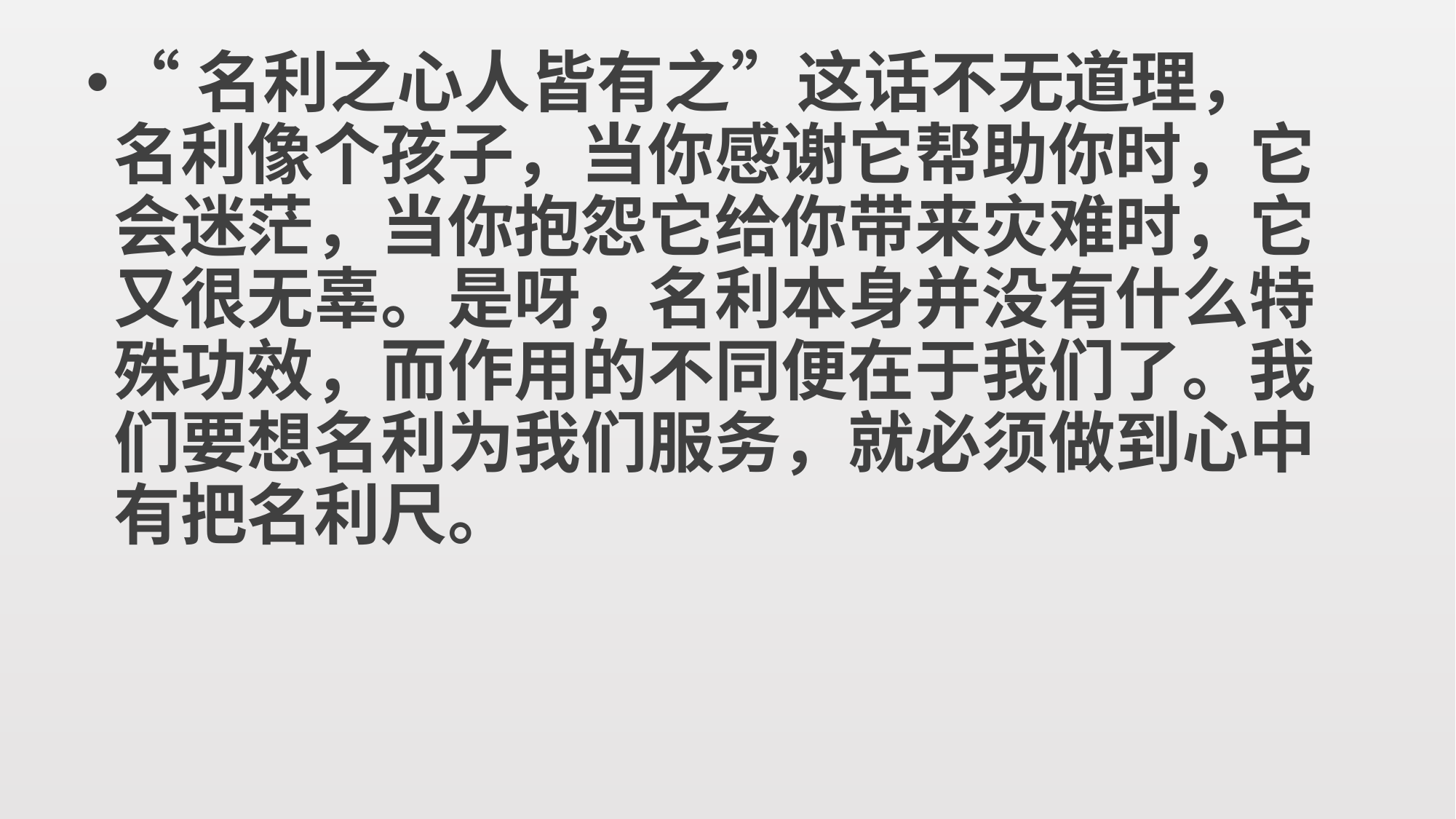

“名利之心人皆有之”这话不无道理，名利像个孩子，当你感谢它帮助你时，它会迷茫，当你抱怨它给你带来灾难时，它又很无辜。是呀，名利本身并没有什么特殊功效，而作用的不同便在于我们了。我们要想名利为我们服务，就必须做到心中有把名利尺。